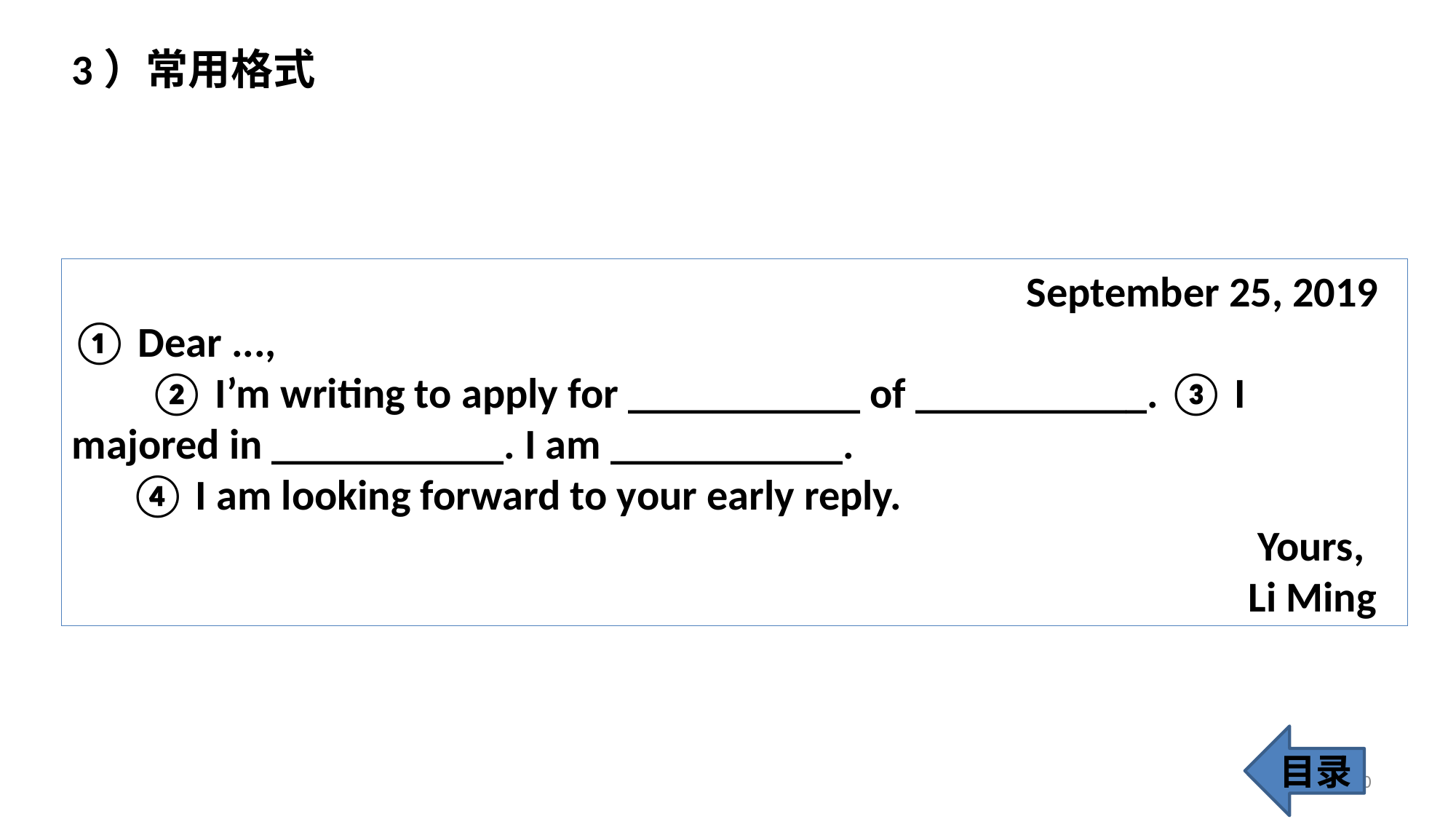

3）常用格式
                                                                                                   September 25, 2019
① Dear ...,
        ② I’m writing to apply for ___________ of ___________. ③ I majored in ___________. I am ___________.
      ④ I am looking forward to your early reply.
                                                                                                                           Yours,
                                                                                                                          Li Ming
目录
30